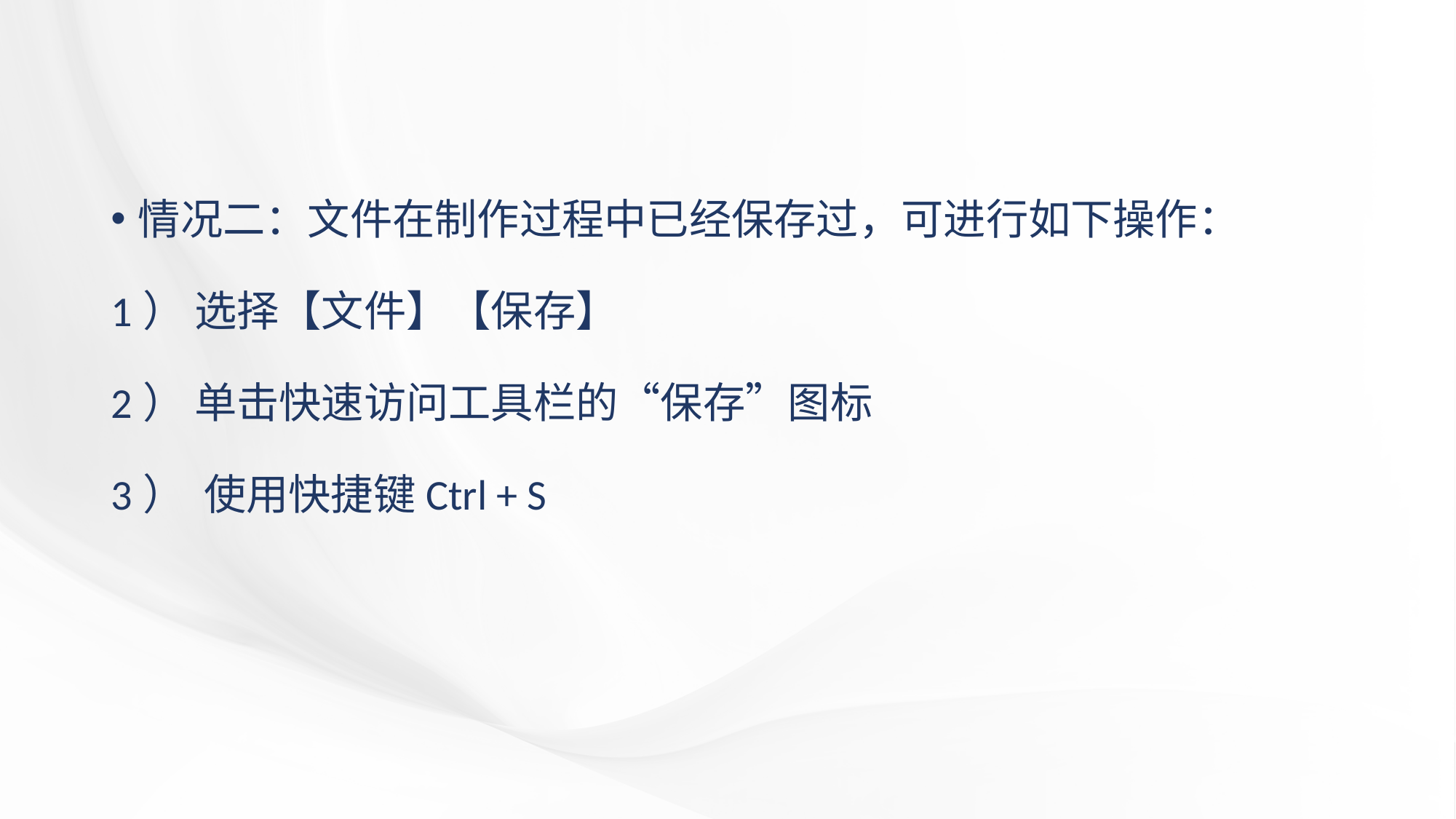

情况二：文件在制作过程中已经保存过，可进行如下操作：
1） 选择【文件】【保存】
2） 单击快速访问工具栏的“保存”图标
3）  使用快捷键Ctrl + S